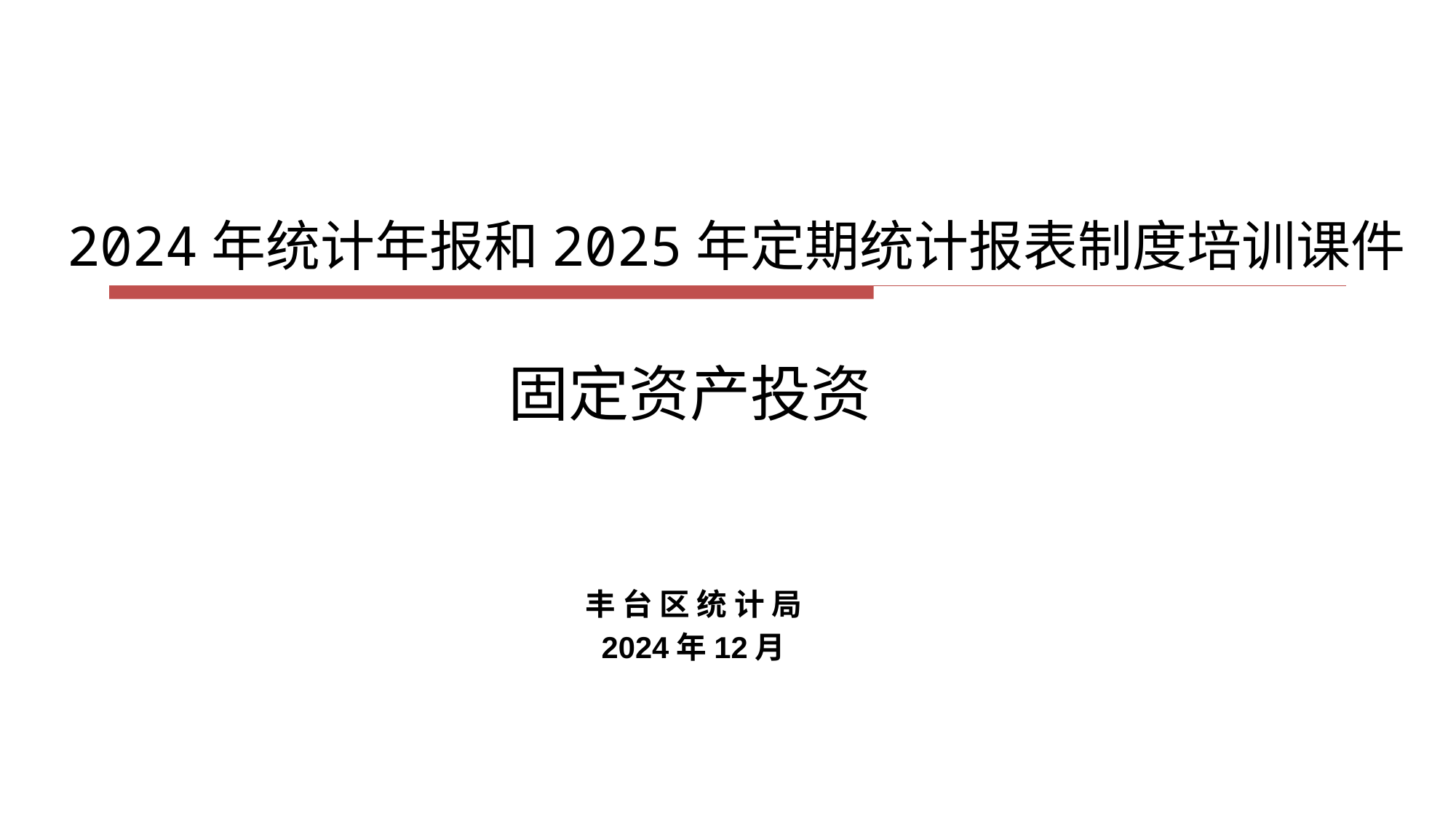

# 2024年统计年报和2025年定期统计报表制度培训课件
固定资产投资

丰 台 区 统 计 局
2024年12月